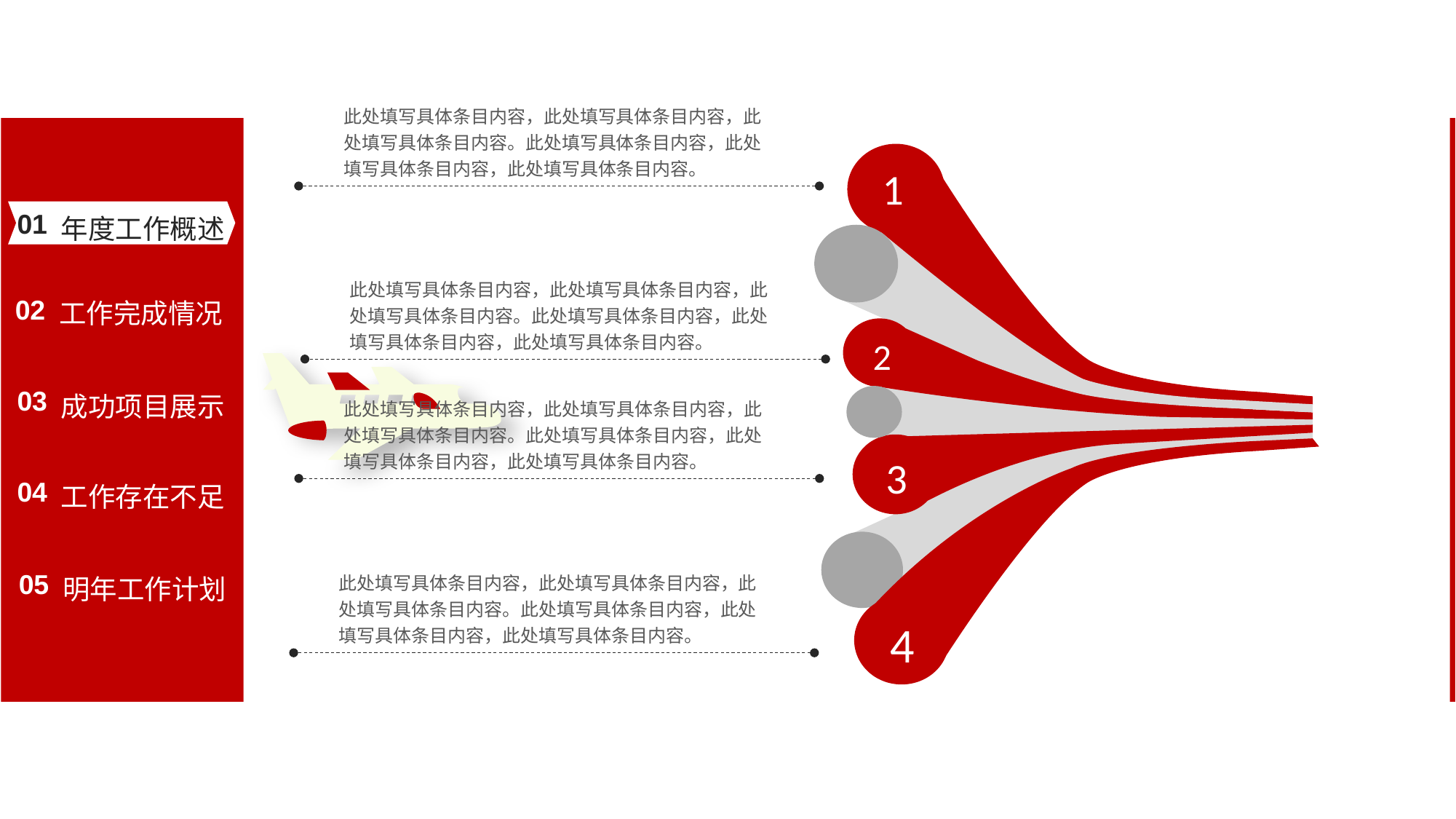

此处填写具体条目内容，此处填写具体条目内容，此处填写具体条目内容。此处填写具体条目内容，此处填写具体条目内容，此处填写具体条目内容。

 1

 2

 3

 4

年度工作概述

01
此处填写具体条目内容，此处填写具体条目内容，此处填写具体条目内容。此处填写具体条目内容，此处填写具体条目内容，此处填写具体条目内容。
工作完成情况
02

成功项目展示
03
此处填写具体条目内容，此处填写具体条目内容，此处填写具体条目内容。此处填写具体条目内容，此处填写具体条目内容，此处填写具体条目内容。
工作存在不足
04
明年工作计划
05
此处填写具体条目内容，此处填写具体条目内容，此处填写具体条目内容。此处填写具体条目内容，此处填写具体条目内容，此处填写具体条目内容。